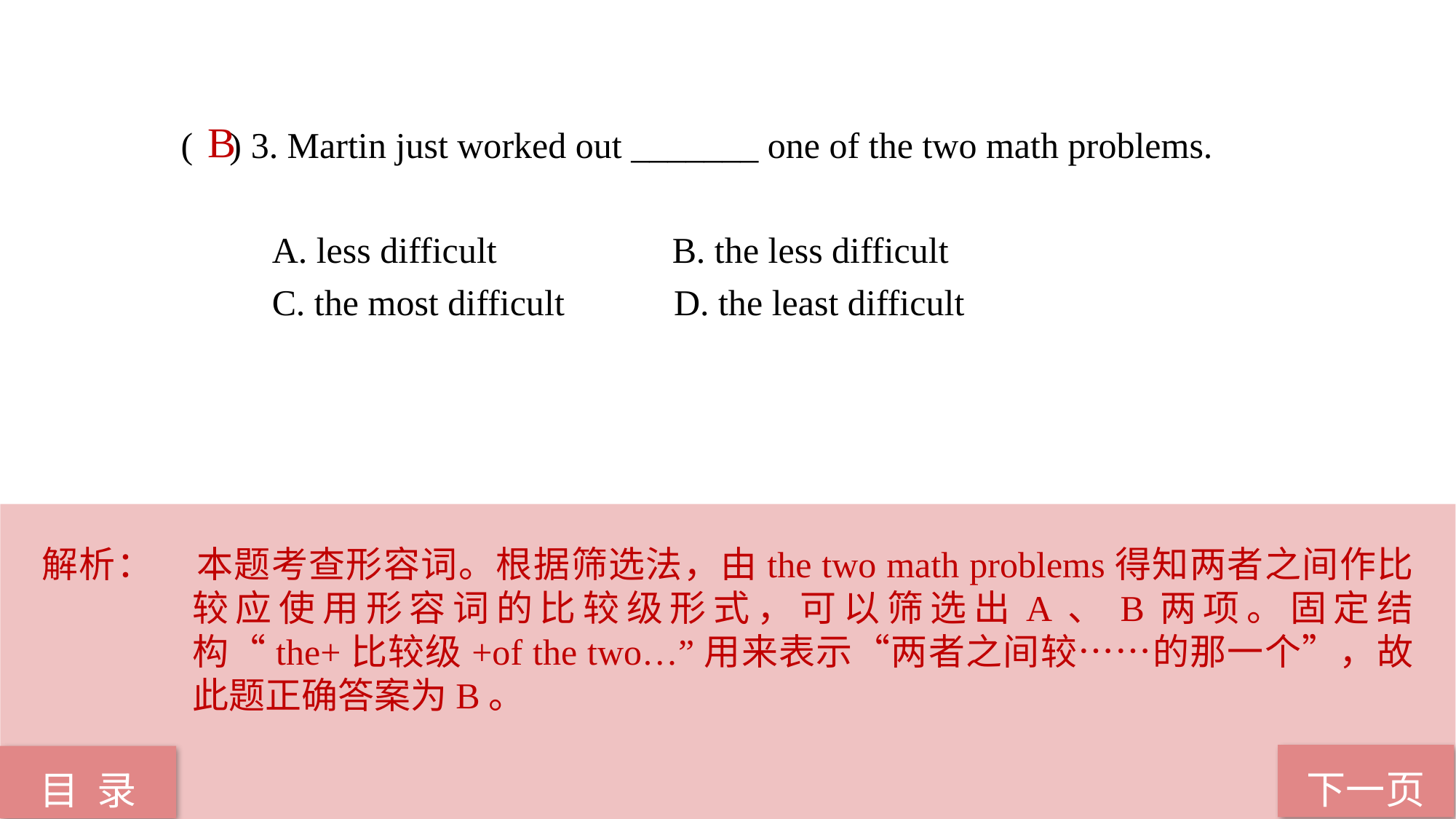

(    ) 3. Martin just worked out _______ one of the two math problems.

          A. less difficult 	                  B. the less difficult
          C. the most difficult            D. the least difficult
B
解析：	本题考查形容词。根据筛选法，由the two math problems得知两者之间作比较应使用形容词的比较级形式，可以筛选出A、B两项。固定结构“the+比较级+of the two…”用来表示“两者之间较……的那一个”，故此题正确答案为B。